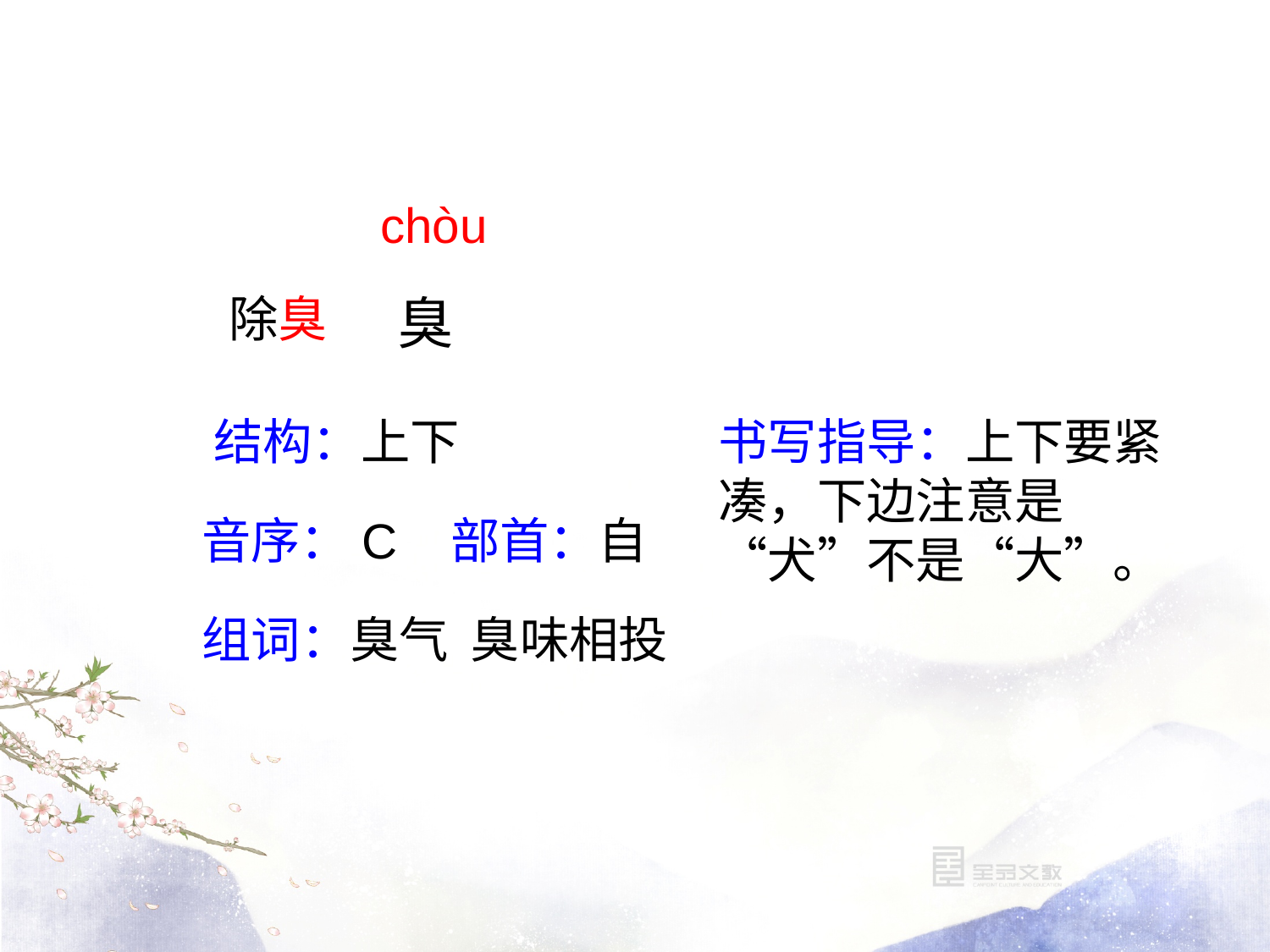

chòu
除臭
臭
书写指导：上下要紧凑，下边注意是“犬”不是“大”。
结构：上下
音序：C   部首：自
组词：臭气  臭味相投